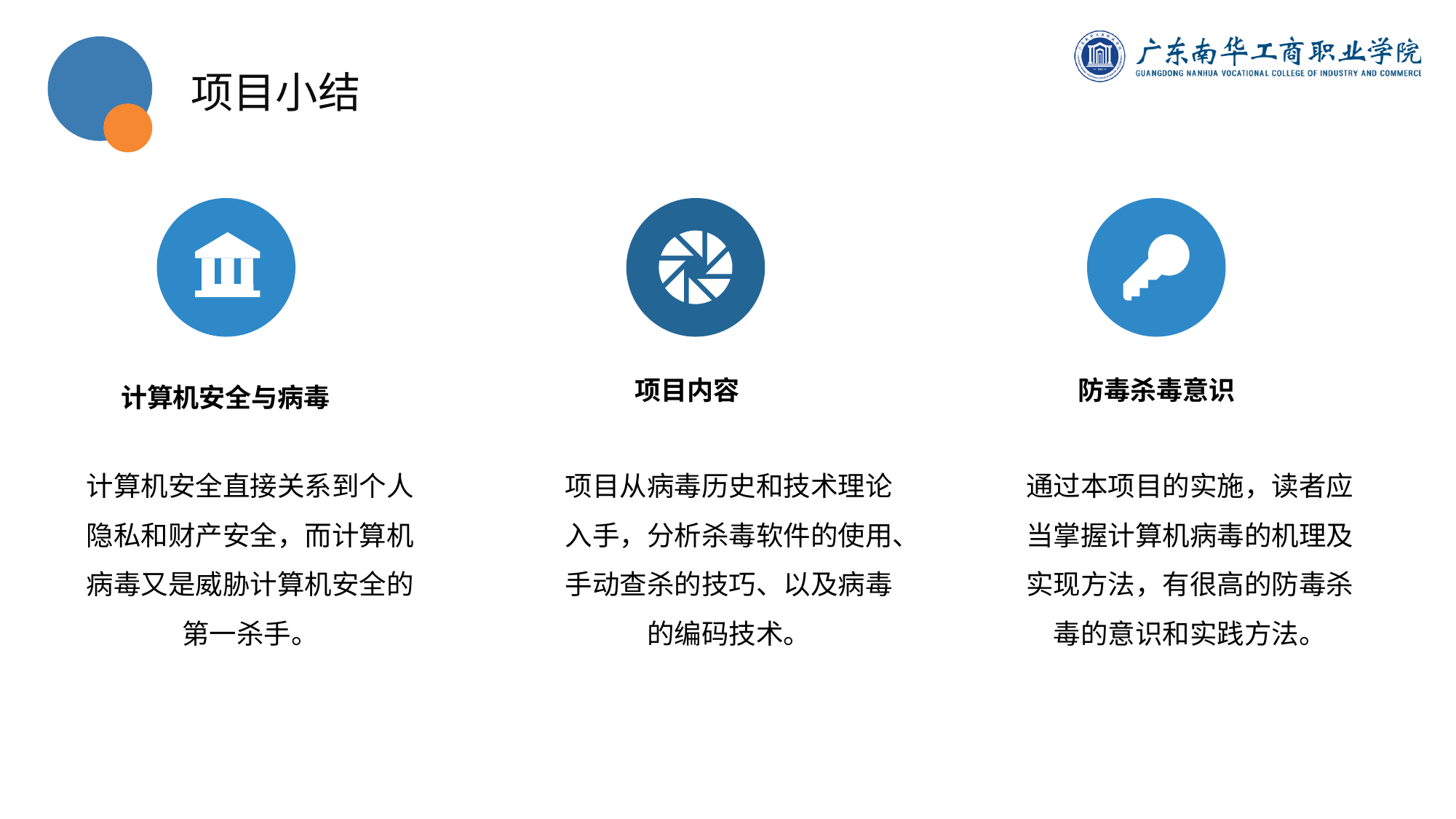

项目小结

项目内容
防毒杀毒意识
计算机安全与病毒
计算机安全直接关系到个人隐私和财产安全，而计算机病毒又是威胁计算机安全的第一杀手。
项目从病毒历史和技术理论入手，分析杀毒软件的使用、手动查杀的技巧、以及病毒的编码技术。
通过本项目的实施，读者应当掌握计算机病毒的机理及实现方法，有很高的防毒杀毒的意识和实践方法。